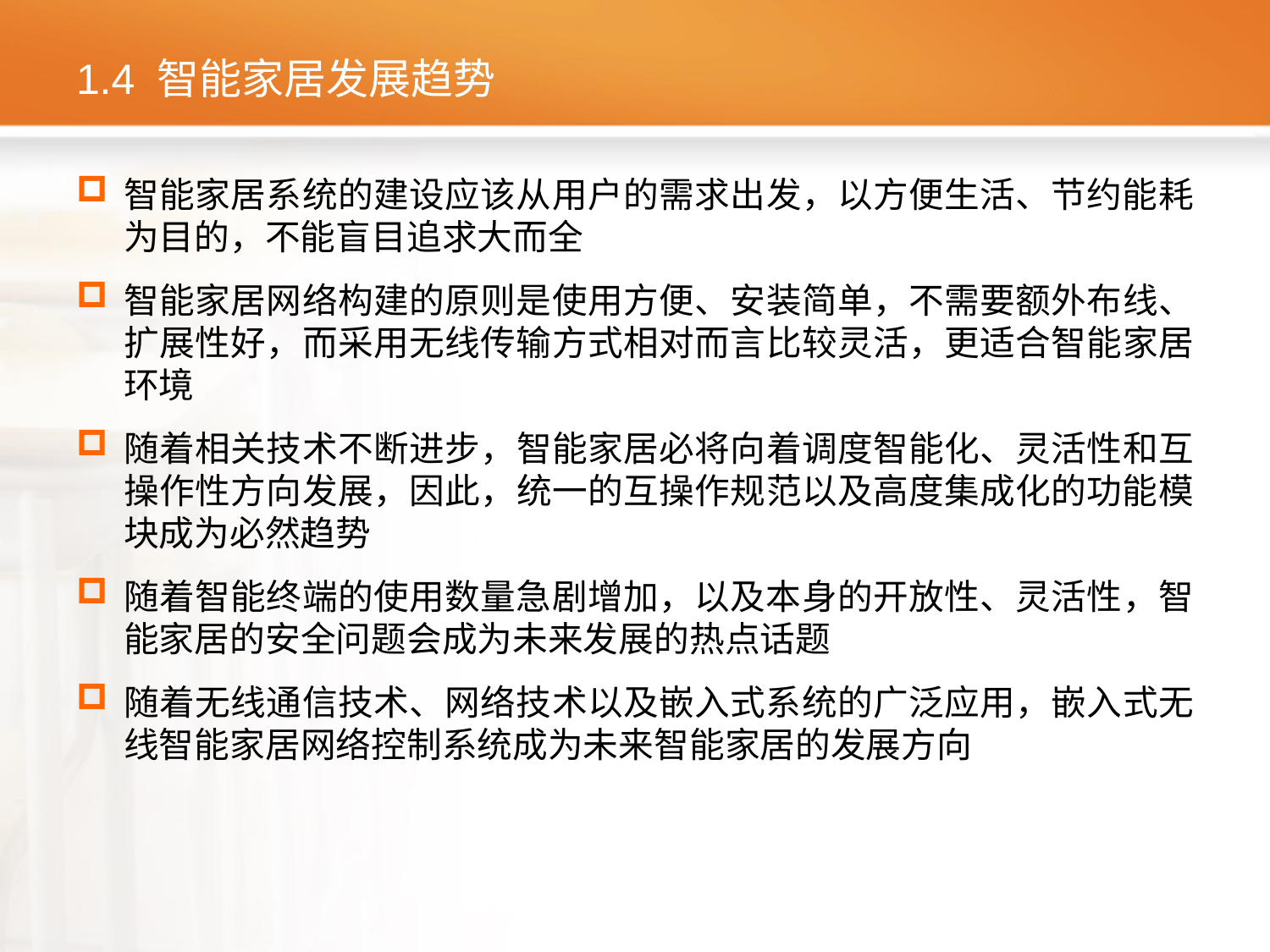

# 1.4 智能家居发展趋势
智能家居系统的建设应该从用户的需求出发，以方便生活、节约能耗为目的，不能盲目追求大而全
智能家居网络构建的原则是使用方便、安装简单，不需要额外布线、扩展性好，而采用无线传输方式相对而言比较灵活，更适合智能家居环境
随着相关技术不断进步，智能家居必将向着调度智能化、灵活性和互操作性方向发展，因此，统一的互操作规范以及高度集成化的功能模块成为必然趋势
随着智能终端的使用数量急剧增加，以及本身的开放性、灵活性，智能家居的安全问题会成为未来发展的热点话题
随着无线通信技术、网络技术以及嵌入式系统的广泛应用，嵌入式无线智能家居网络控制系统成为未来智能家居的发展方向